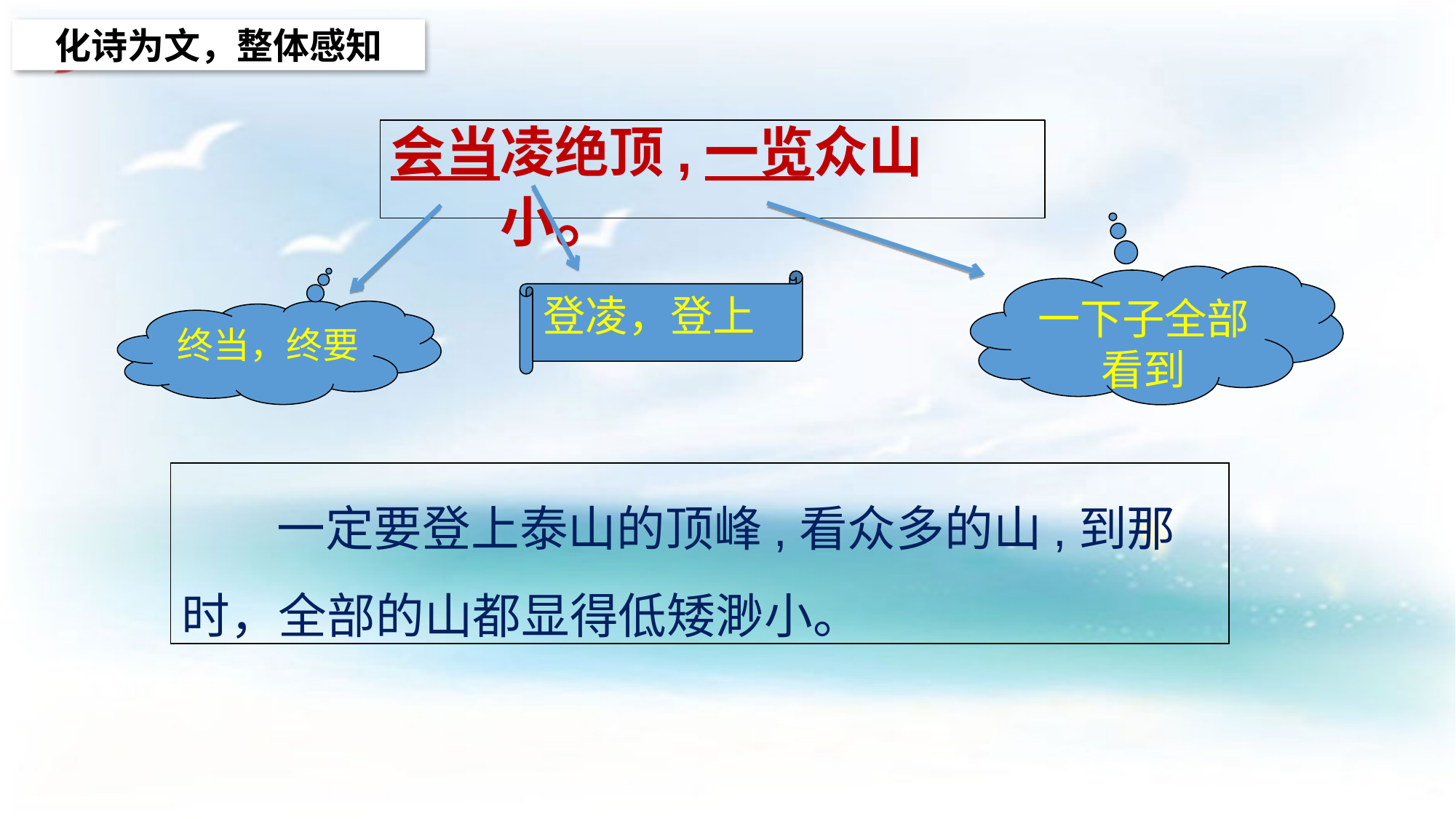

化诗为文，整体感知
# 会当凌绝顶,一览众山小。
一下子全部看到
登凌，登上
终当，终要
         一定要登上泰山的顶峰,看众多的山,到那时，全部的山都显得低矮渺小。